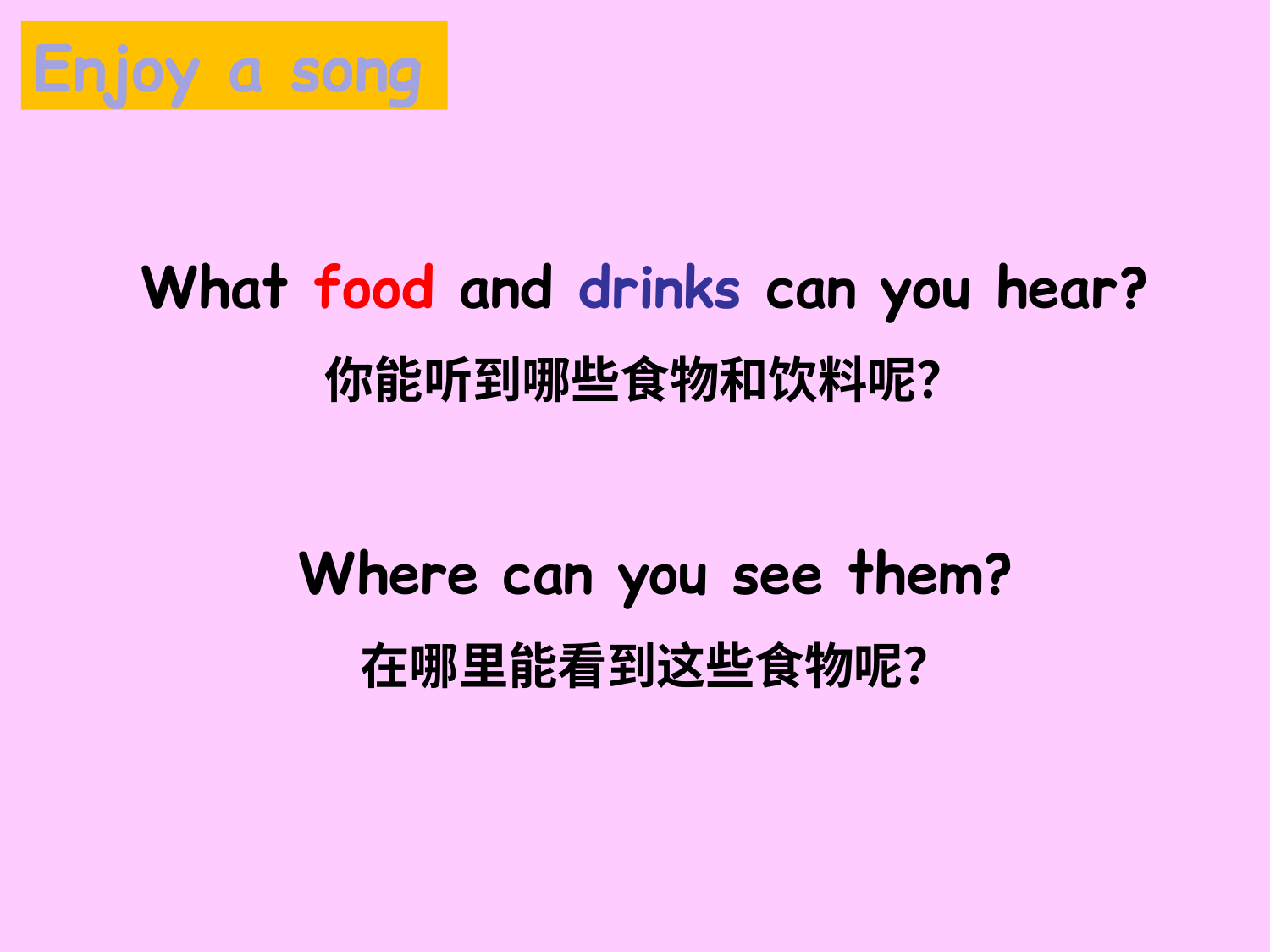

Enjoy a song
What food and drinks can you hear?
你能听到哪些食物和饮料呢？
Where can you see them?
在哪里能看到这些食物呢？